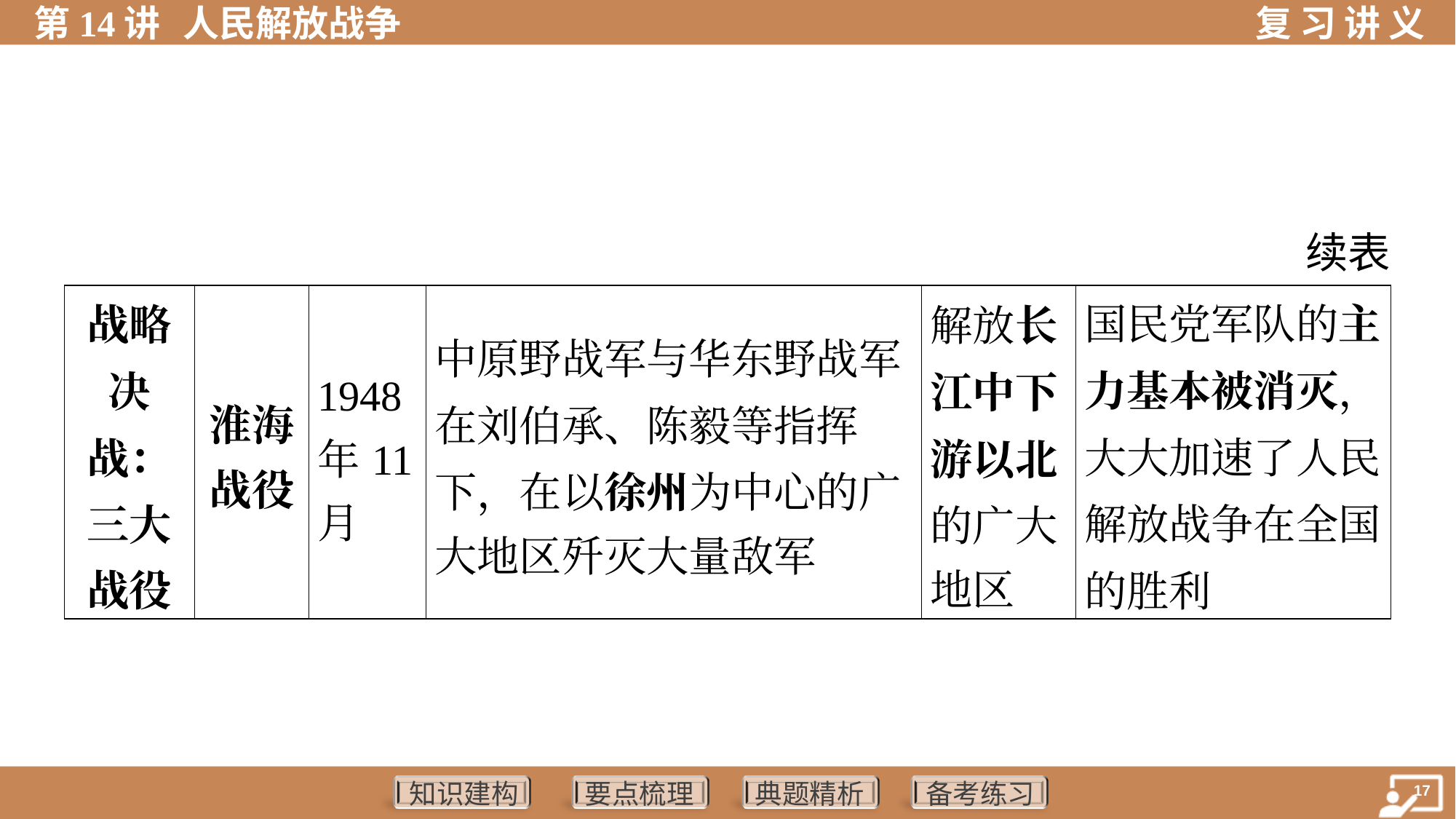

续表
| 战略 决 战： 三大 战役 | 淮海 战役 | 1948 年11 月 | 中原野战军与华东野战军 在刘伯承、陈毅等指挥 下，在以徐州为中心的广 大地区歼灭大量敌军 | 解放长 江中下 游以北 的广大 地区 |  | 国民党军队的主 力基本被消灭，大大加速了人民解放战争在全国的胜利 |
| --- | --- | --- | --- | --- | --- | --- |